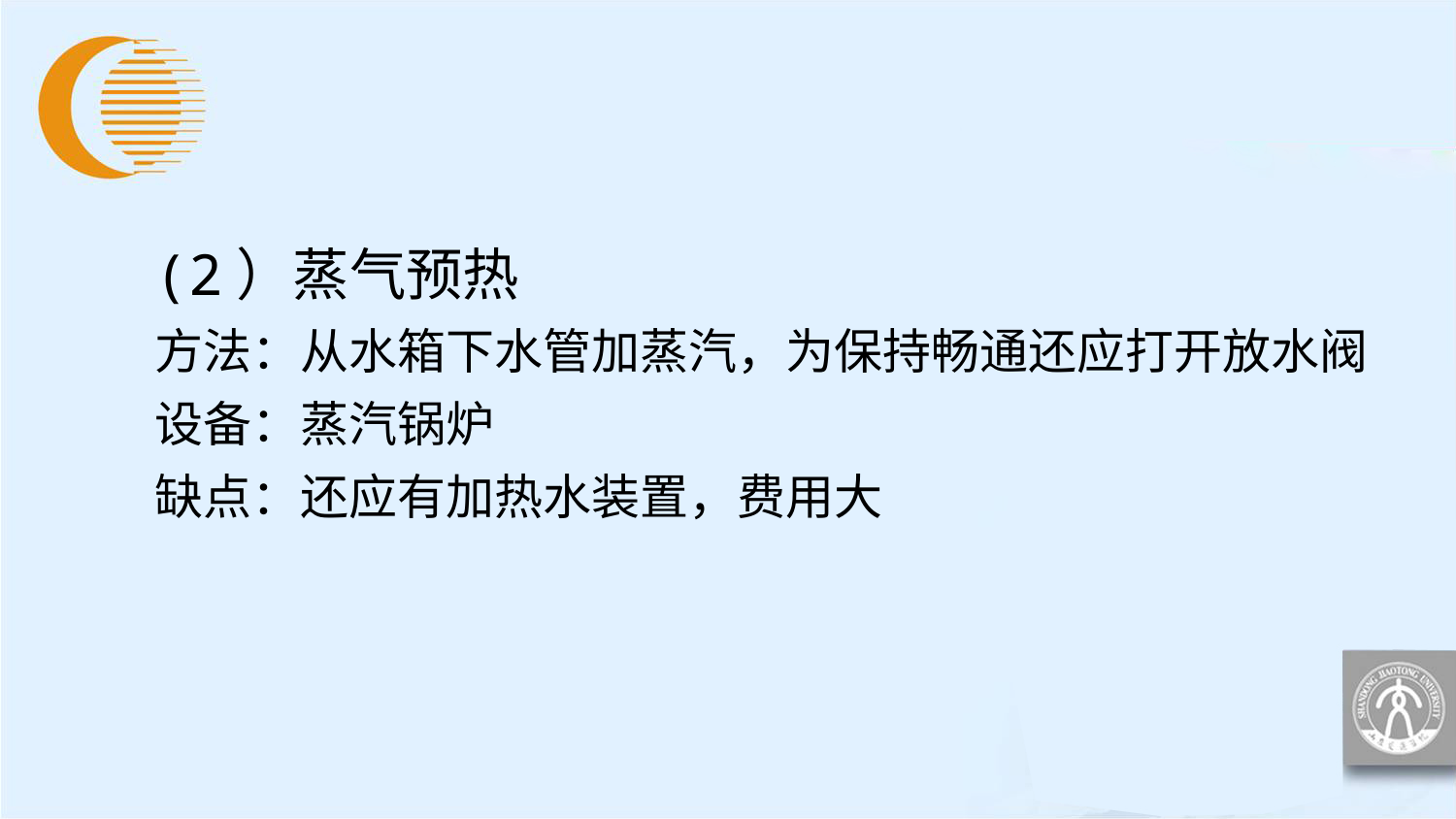

(2）蒸气预热
方法：从水箱下水管加蒸汽，为保持畅通还应打开放水阀
设备：蒸汽锅炉
缺点：还应有加热水装置，费用大